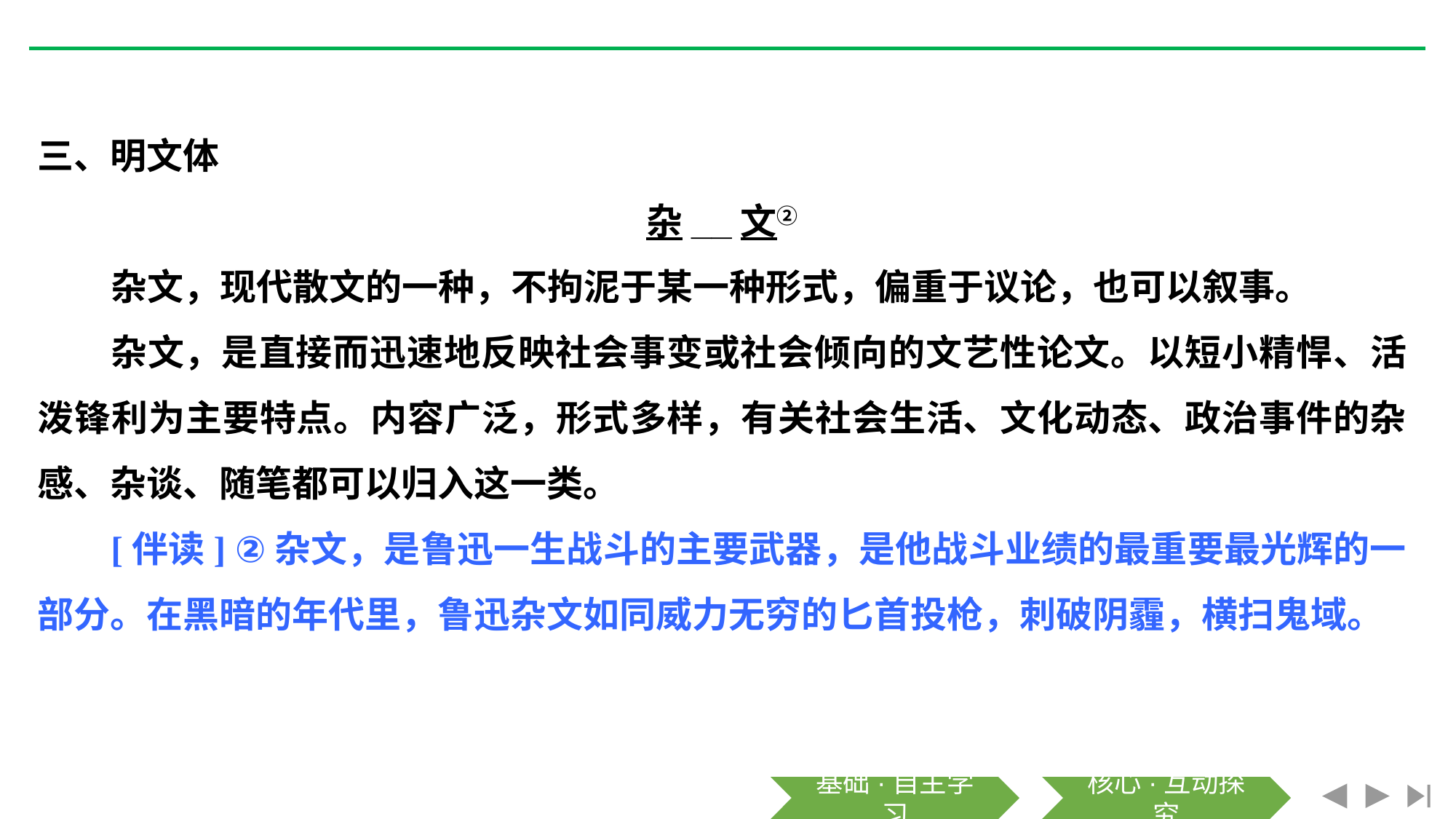

三、明文体
杂__文②
杂文，现代散文的一种，不拘泥于某一种形式，偏重于议论，也可以叙事。
杂文，是直接而迅速地反映社会事变或社会倾向的文艺性论文。以短小精悍、活泼锋利为主要特点。内容广泛，形式多样，有关社会生活、文化动态、政治事件的杂感、杂谈、随笔都可以归入这一类。
[伴读] ②杂文，是鲁迅一生战斗的主要武器，是他战斗业绩的最重要最光辉的一部分。在黑暗的年代里，鲁迅杂文如同威力无穷的匕首投枪，刺破阴霾，横扫鬼域。